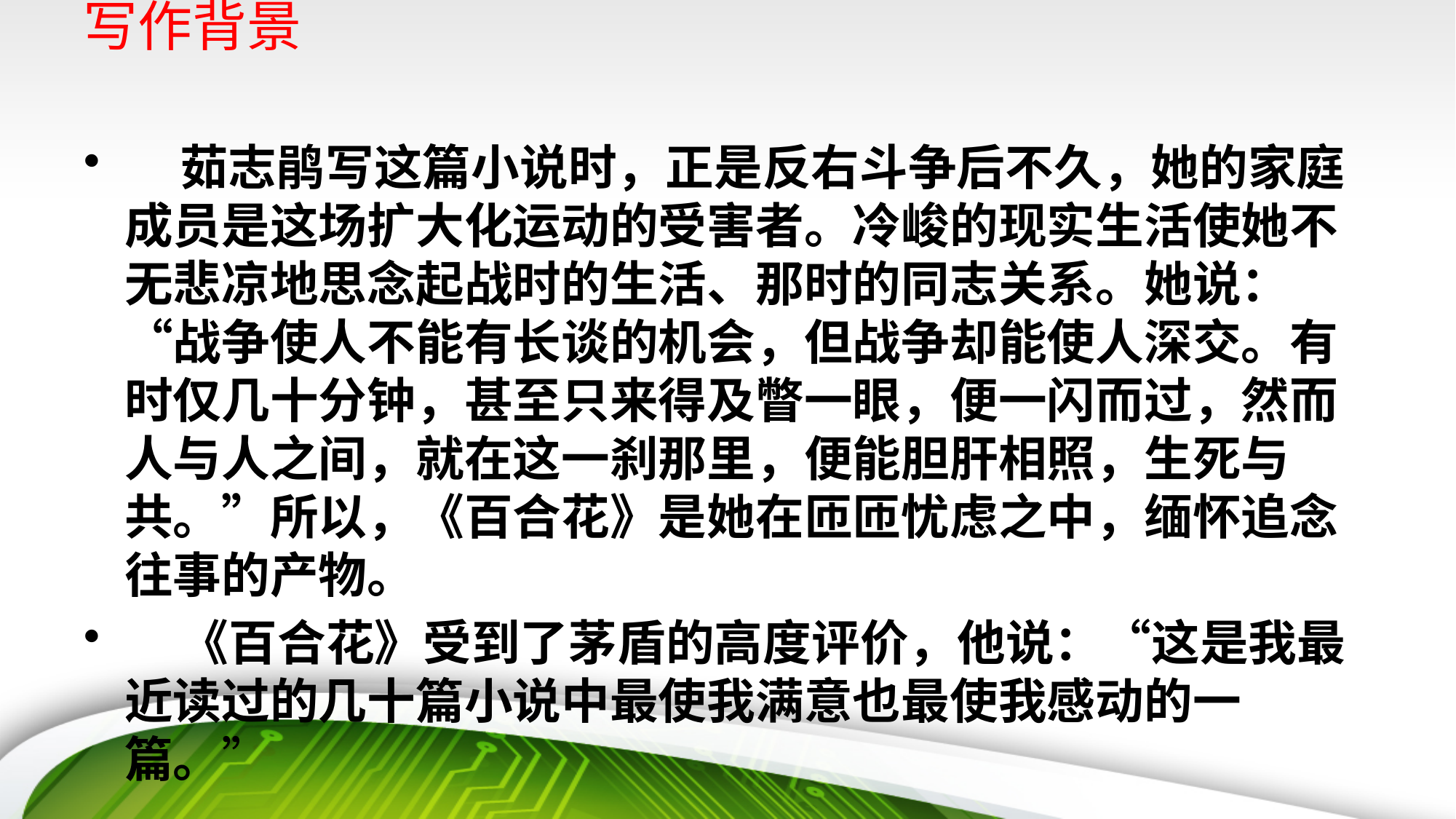

# 写作背景

    茹志鹃写这篇小说时，正是反右斗争后不久，她的家庭成员是这场扩大化运动的受害者。冷峻的现实生活使她不无悲凉地思念起战时的生活、那时的同志关系。她说：“战争使人不能有长谈的机会，但战争却能使人深交。有时仅几十分钟，甚至只来得及瞥一眼，便一闪而过，然而人与人之间，就在这一刹那里，便能胆肝相照，生死与共。”所以，《百合花》是她在匝匝忧虑之中，缅怀追念往事的产物。
    《百合花》受到了茅盾的高度评价，他说：“这是我最近读过的几十篇小说中最使我满意也最使我感动的一篇。”